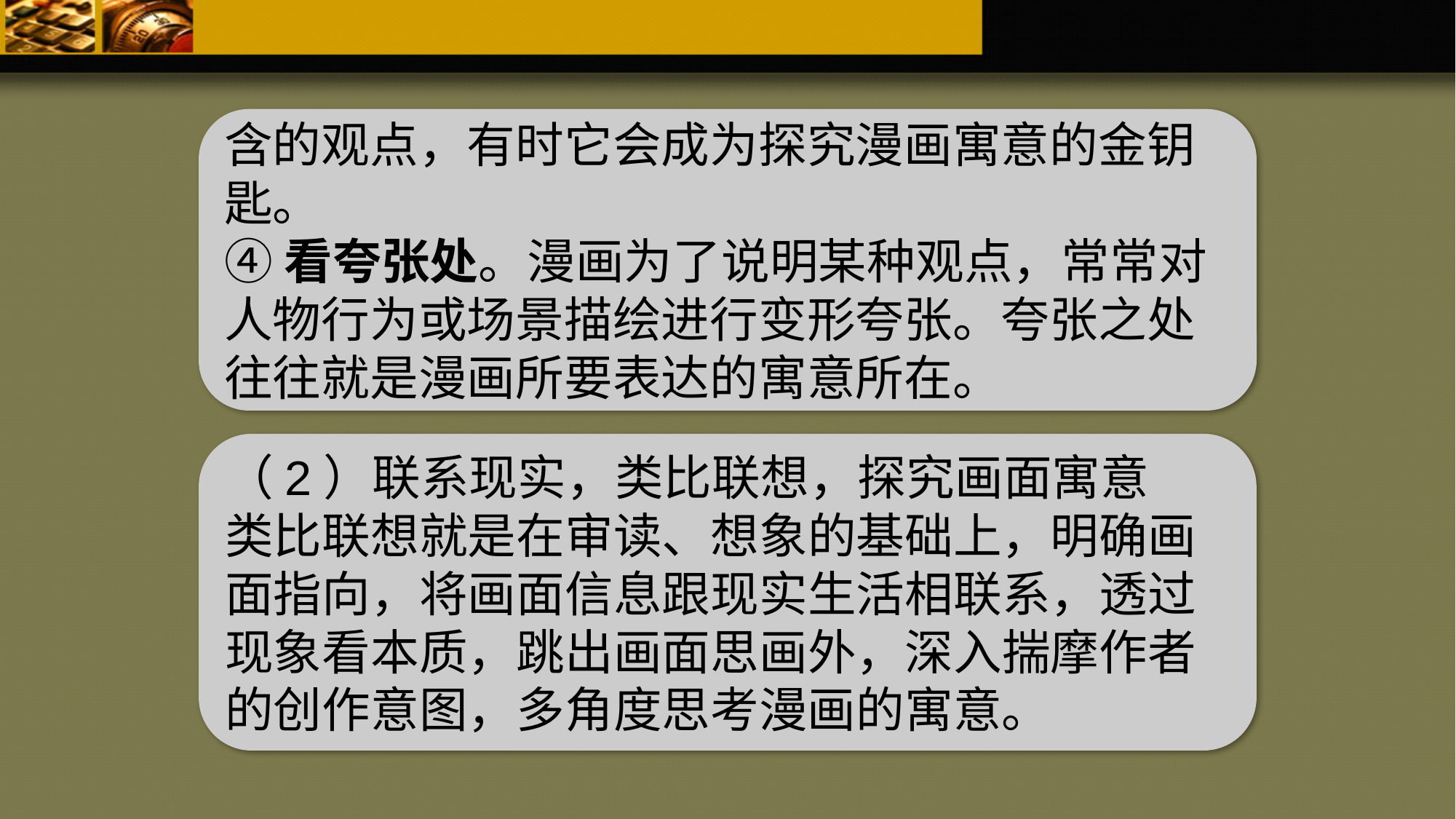

含的观点，有时它会成为探究漫画寓意的金钥匙。
④看夸张处。漫画为了说明某种观点，常常对人物行为或场景描绘进行变形夸张。夸张之处往往就是漫画所要表达的寓意所在。
（2）联系现实，类比联想，探究画面寓意
类比联想就是在审读、想象的基础上，明确画面指向，将画面信息跟现实生活相联系，透过现象看本质，跳出画面思画外，深入揣摩作者的创作意图，多角度思考漫画的寓意。